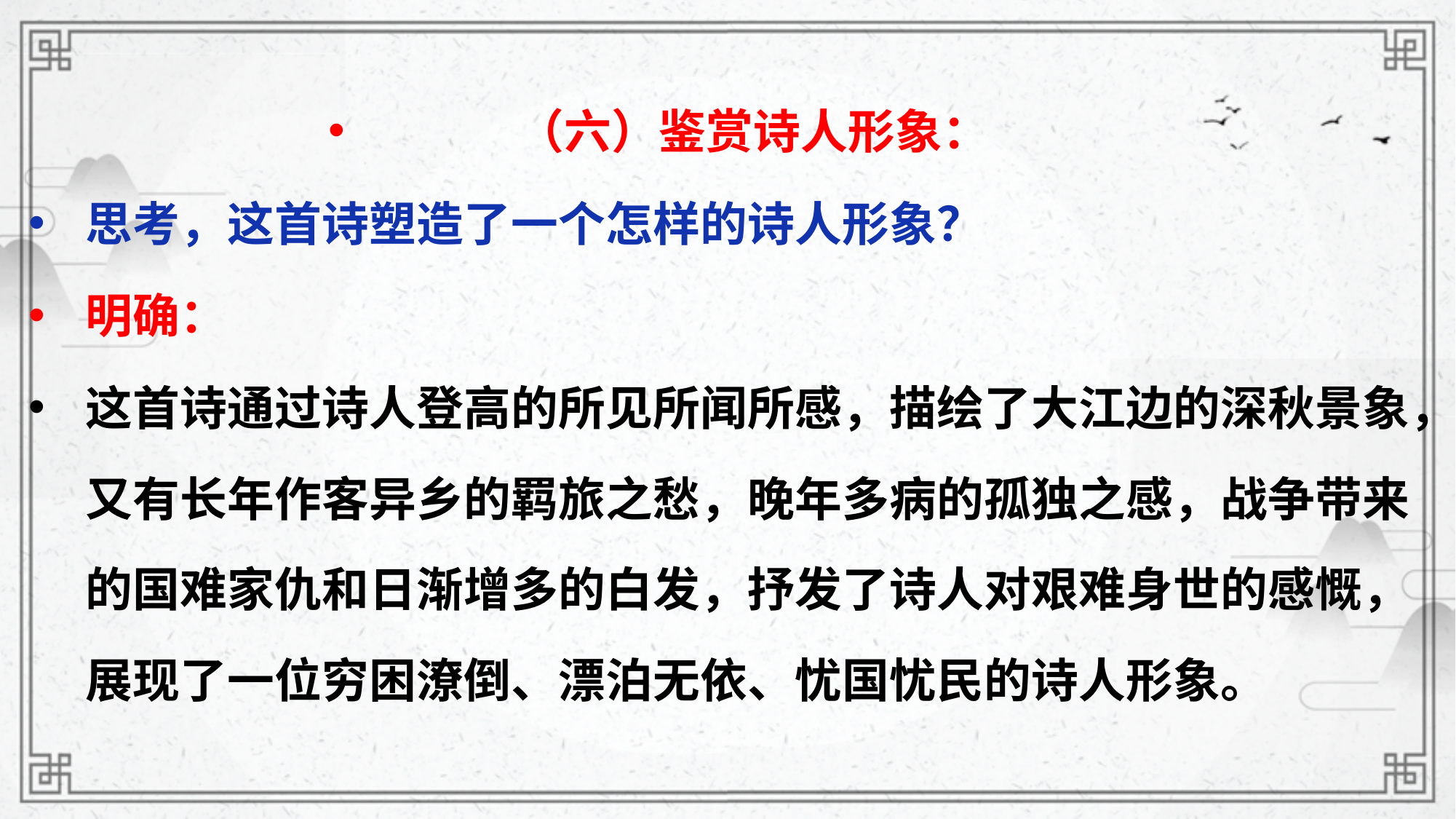

（六）鉴赏诗人形象：
思考，这首诗塑造了一个怎样的诗人形象？
明确：
这首诗通过诗人登高的所见所闻所感，描绘了大江边的深秋景象，又有长年作客异乡的羁旅之愁，晚年多病的孤独之感，战争带来的国难家仇和日渐增多的白发，抒发了诗人对艰难身世的感慨，展现了一位穷困潦倒、漂泊无依、忧国忧民的诗人形象。